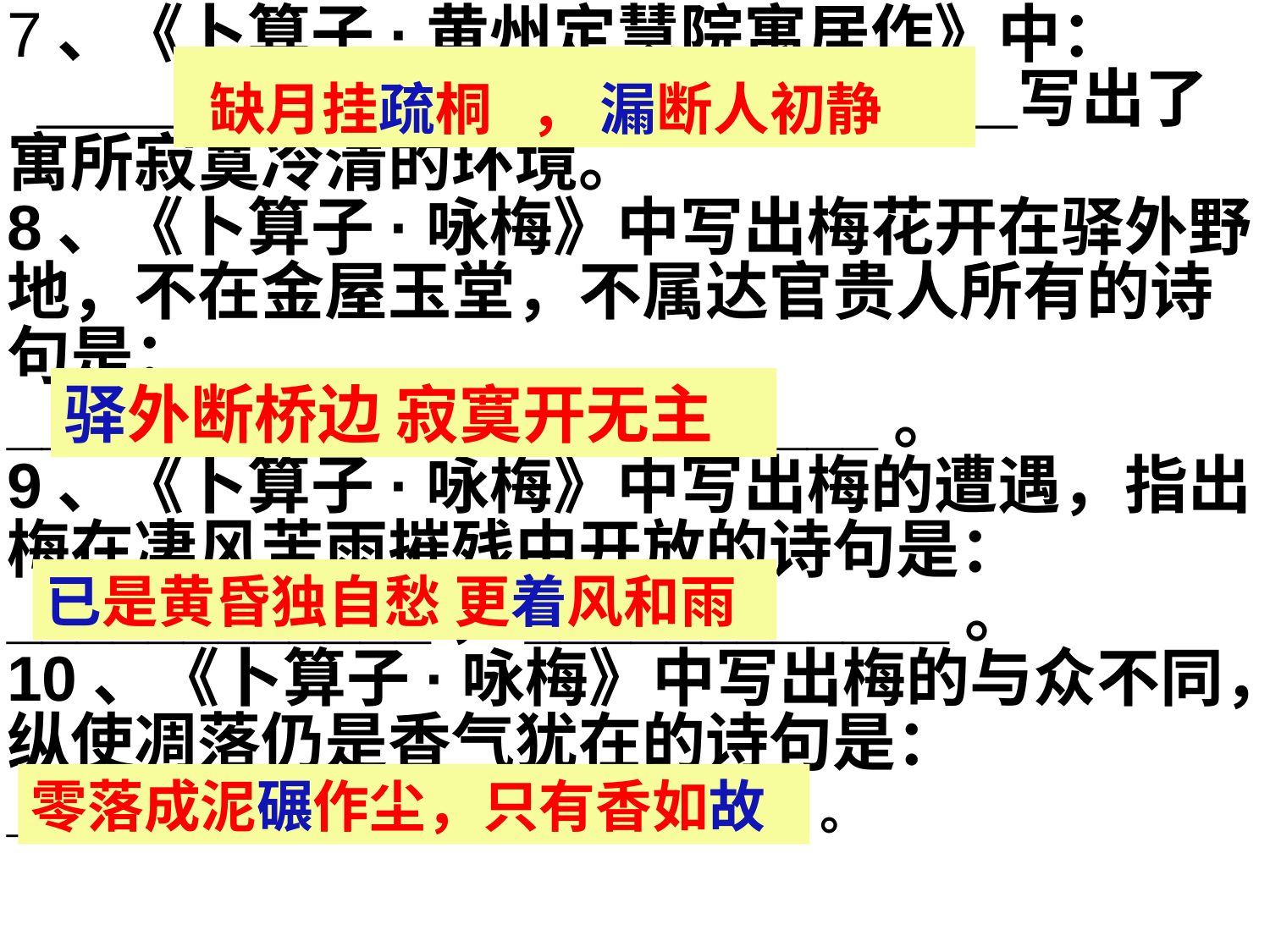

7、《卜算子·黄州定慧院寓居作》中：
 ＿＿＿＿＿＿＿ ， ＿＿＿＿＿＿＿写出了寓所寂寞冷清的环境。
8、《卜算子·咏梅》中写出梅花开在驿外野地，不在金屋玉堂，不属达官贵人所有的诗句是：
___________，___________。
9、《卜算子·咏梅》中写出梅的遭遇，指出梅在凄风苦雨摧残中开放的诗句是：____________，____________。
10、《卜算子·咏梅》中写出梅的与众不同，纵使凋落仍是香气犹在的诗句是：___________，____________。

 缺月挂疏桐   ， 漏断人初静
驿外断桥边 寂寞开无主
已是黄昏独自愁 更着风和雨
零落成泥碾作尘，只有香如故